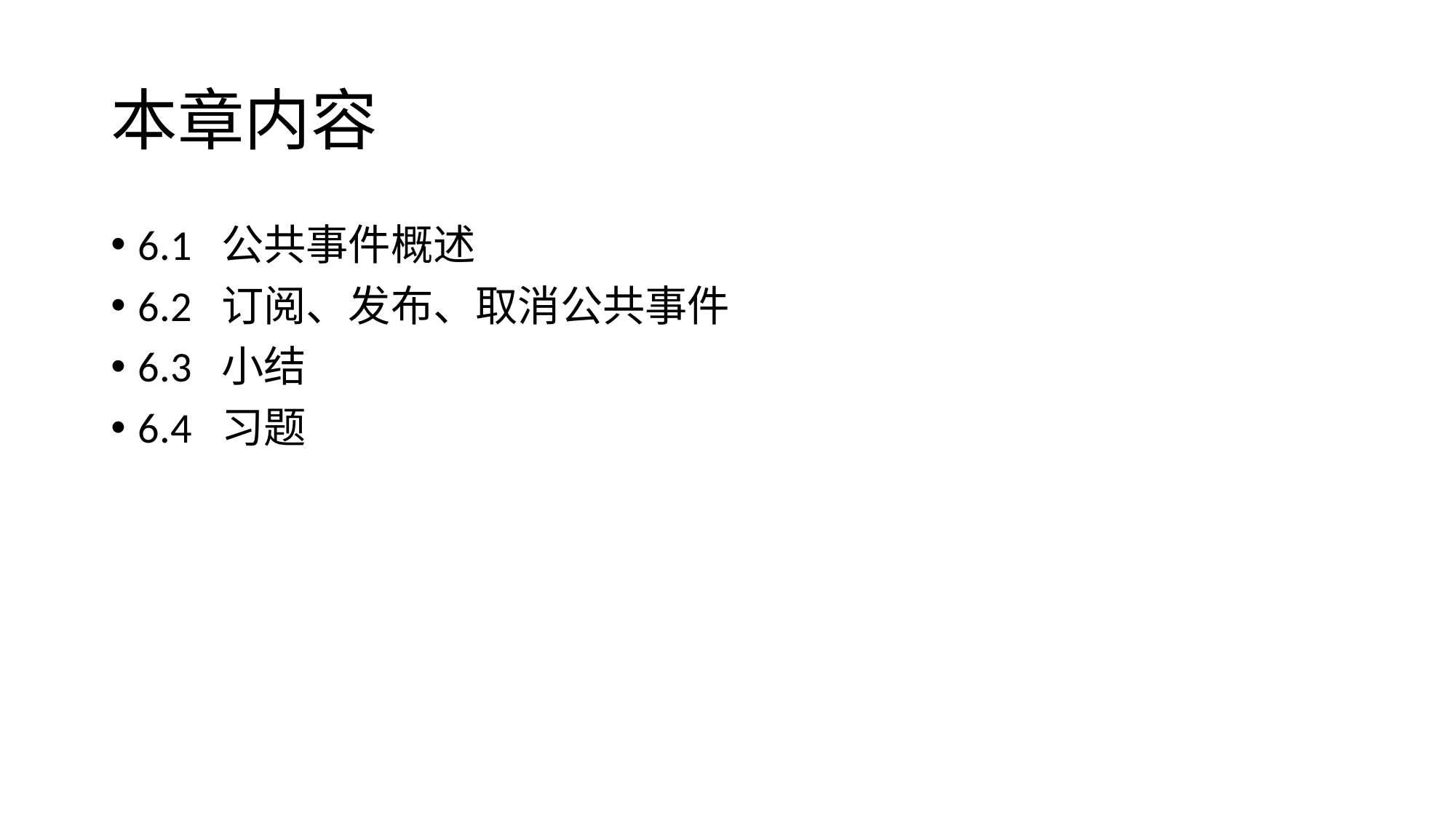

# 本章内容
6.1  公共事件概述
6.2  订阅、发布、取消公共事件
6.3  小结
6.4  习题